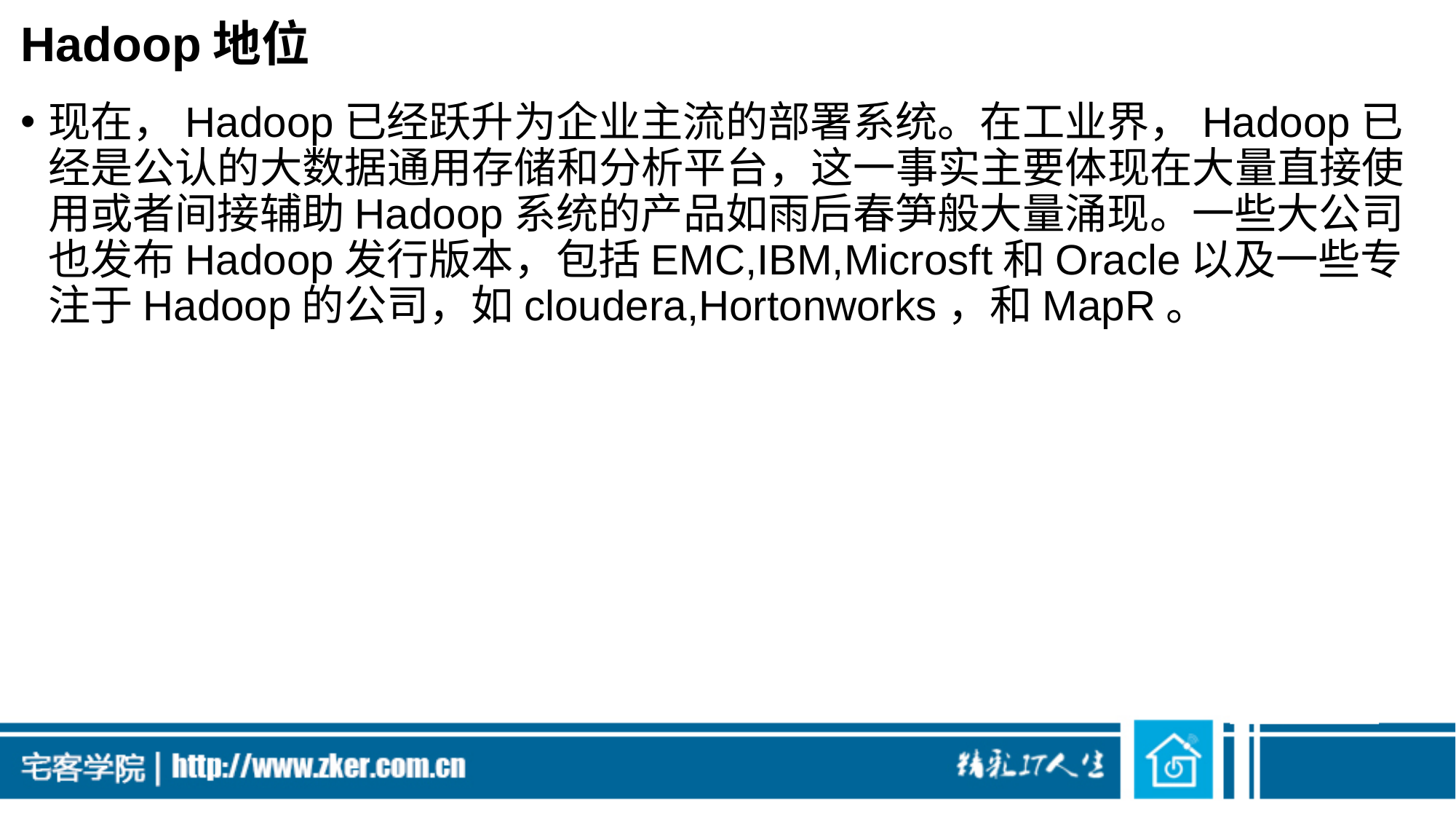

# Hadoop地位
现在，Hadoop已经跃升为企业主流的部署系统。在工业界，Hadoop已经是公认的大数据通用存储和分析平台，这一事实主要体现在大量直接使用或者间接辅助Hadoop系统的产品如雨后春笋般大量涌现。一些大公司也发布Hadoop发行版本，包括EMC,IBM,Microsft和Oracle以及一些专注于Hadoop的公司，如cloudera,Hortonworks，和MapR。